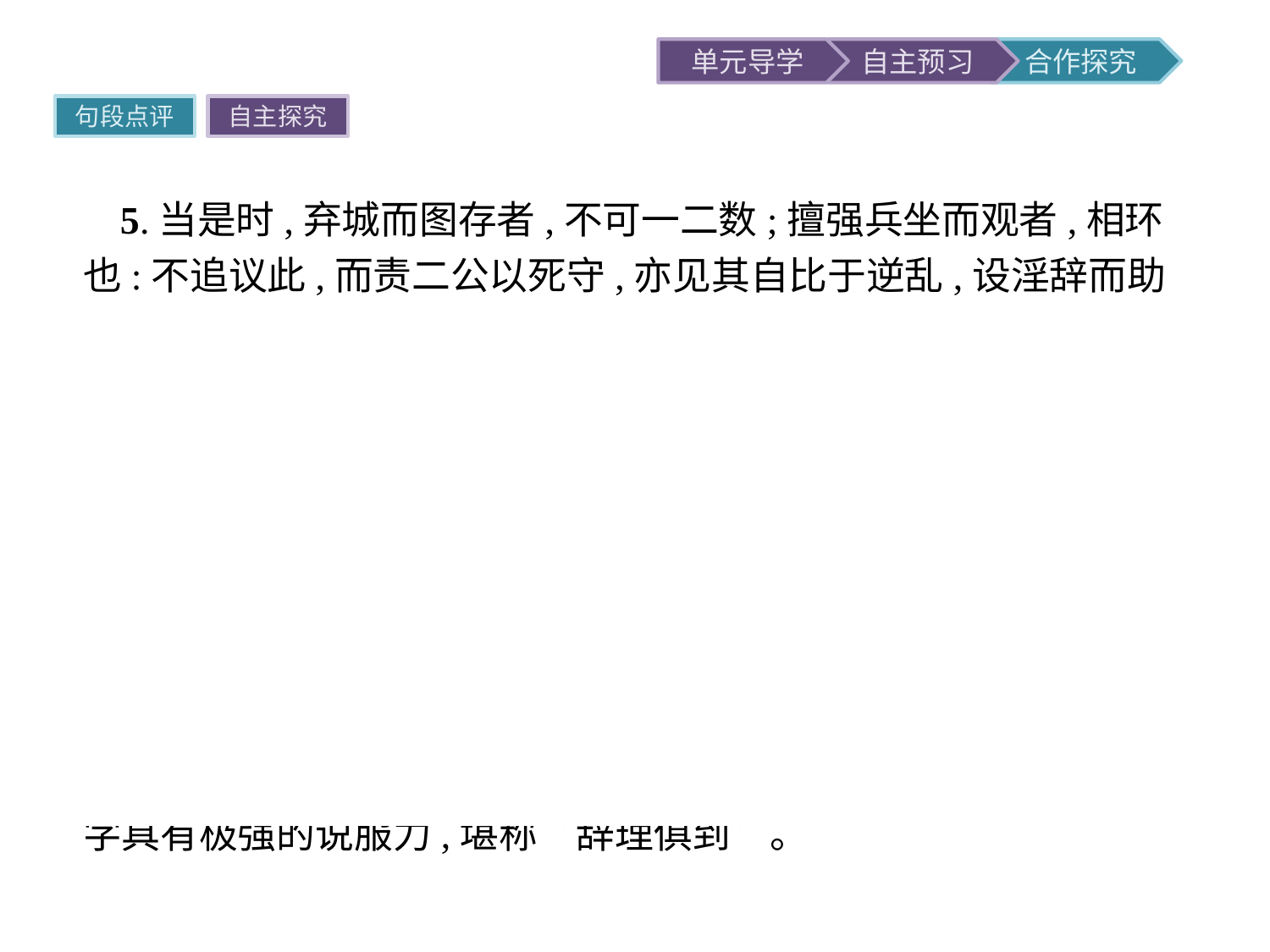

句段点评
自主探究
5.当是时,弃城而图存者,不可一二数;擅强兵坐而观者,相环也:不追议此,而责二公以死守,亦见其自比于逆乱,设淫辞而助之攻也。
翻译在当时,丢弃城池而考虑活路的不是少数几个人;掌握强兵、坐视不救的人到处都是:他们不去追究非议的这些人,反而责怪张、许不该死守,也就可见他们是把自己比同反叛的人,制造邪恶的不实之词帮助叛敌攻击张、许二公。
点评随着议论的层层深入,作者的感情也越发激昂。由最初的较为平和发展到疾言厉色,对非难者的品质概括也由“材智下”“小人之好议论”发展到“自比于逆乱”。至此,一切诬蔑不实之词已无处藏身,张、许二人的英雄本色也已跃然纸上。这些文字具有极强的说服力,堪称“辞理俱到”。